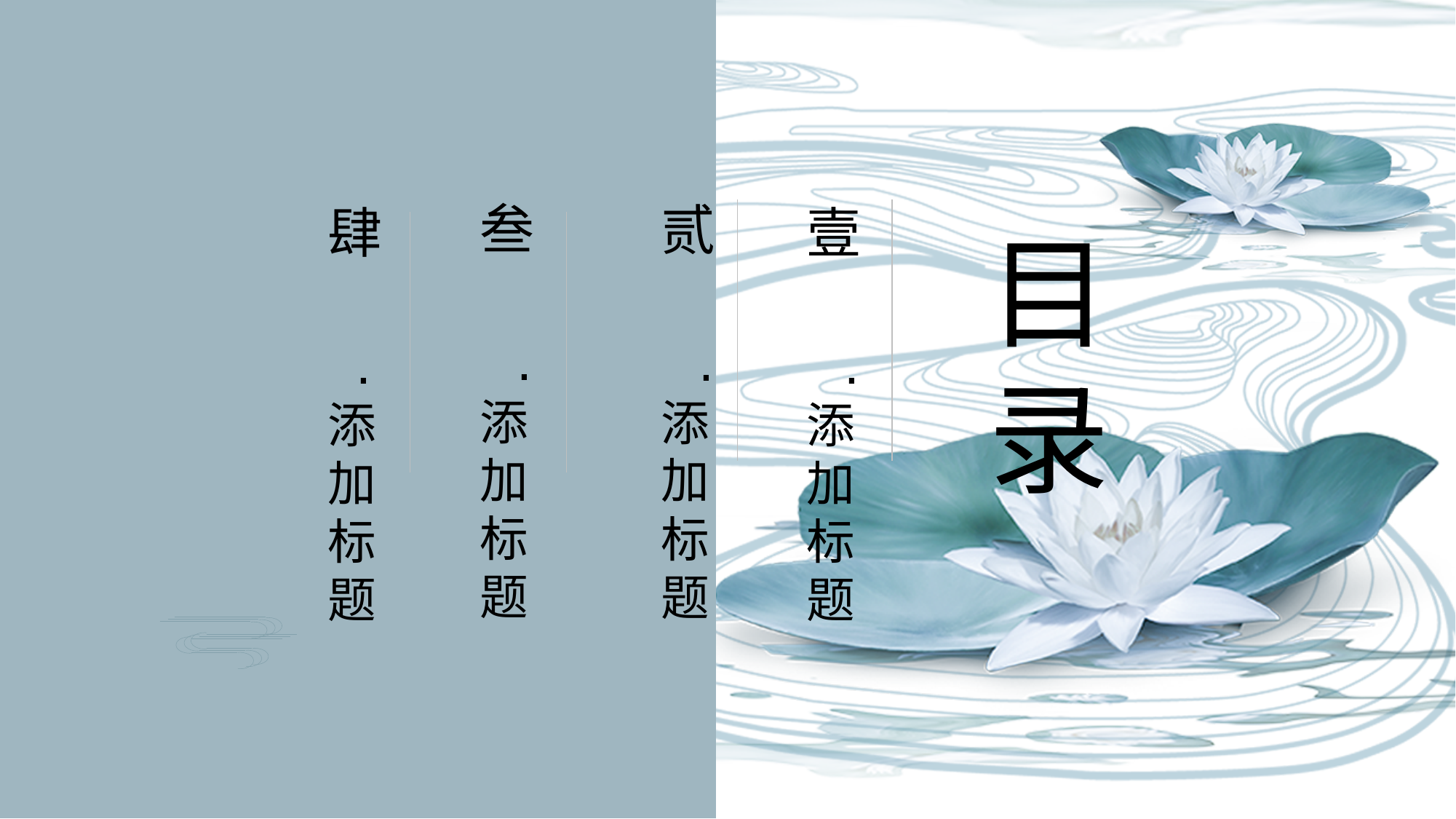

叁     .添加标题
贰     .添加标题
肆    .添加标题
壹     .添加标题
目录